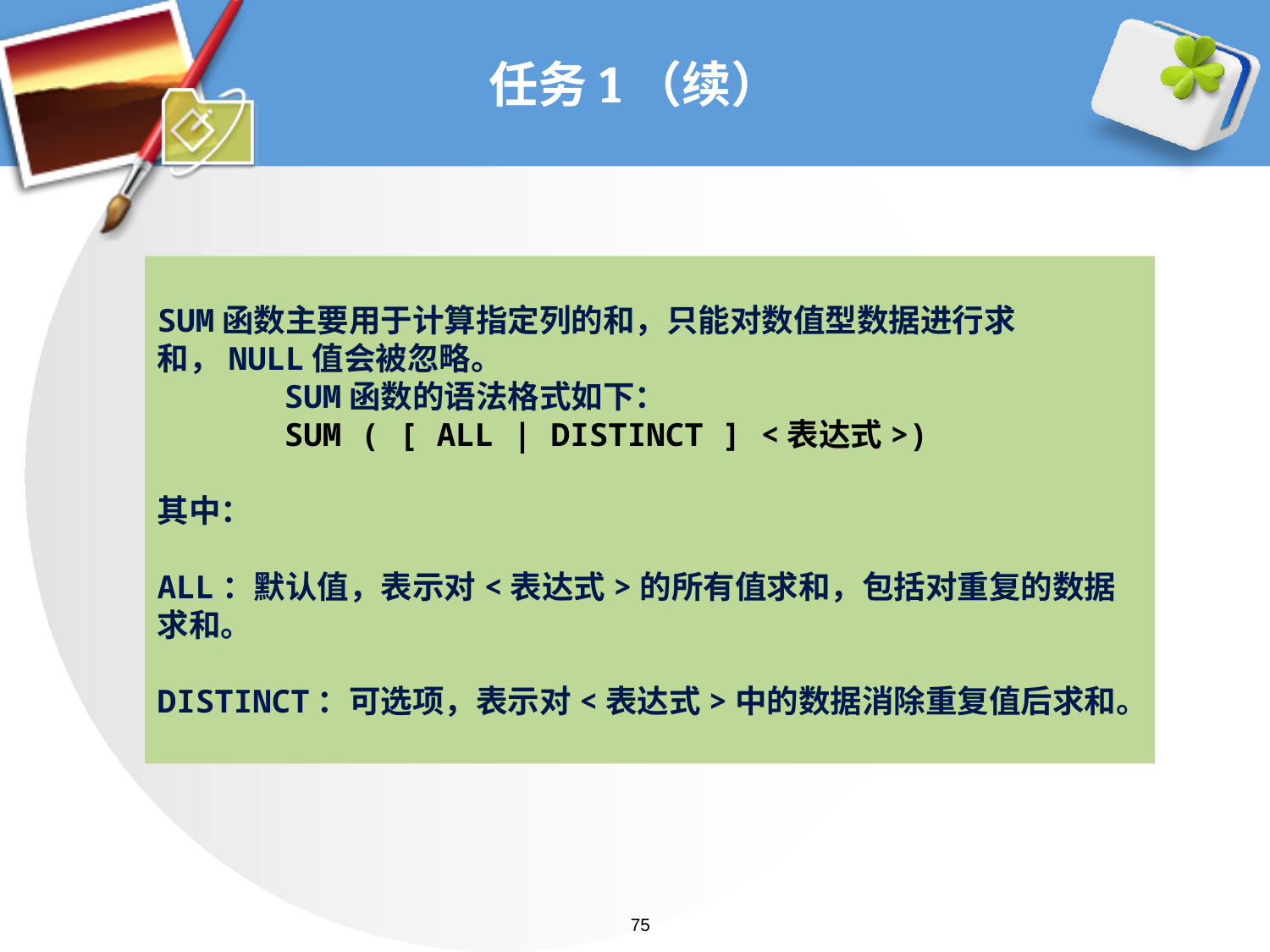

# 任务1（续）

SUM函数主要用于计算指定列的和，只能对数值型数据进行求和，NULL值会被忽略。
	SUM函数的语法格式如下：
	SUM ( [ ALL | DISTINCT ] <表达式>)

其中：

ALL：默认值，表示对<表达式>的所有值求和，包括对重复的数据求和。

DISTINCT：可选项，表示对<表达式>中的数据消除重复值后求和。

75